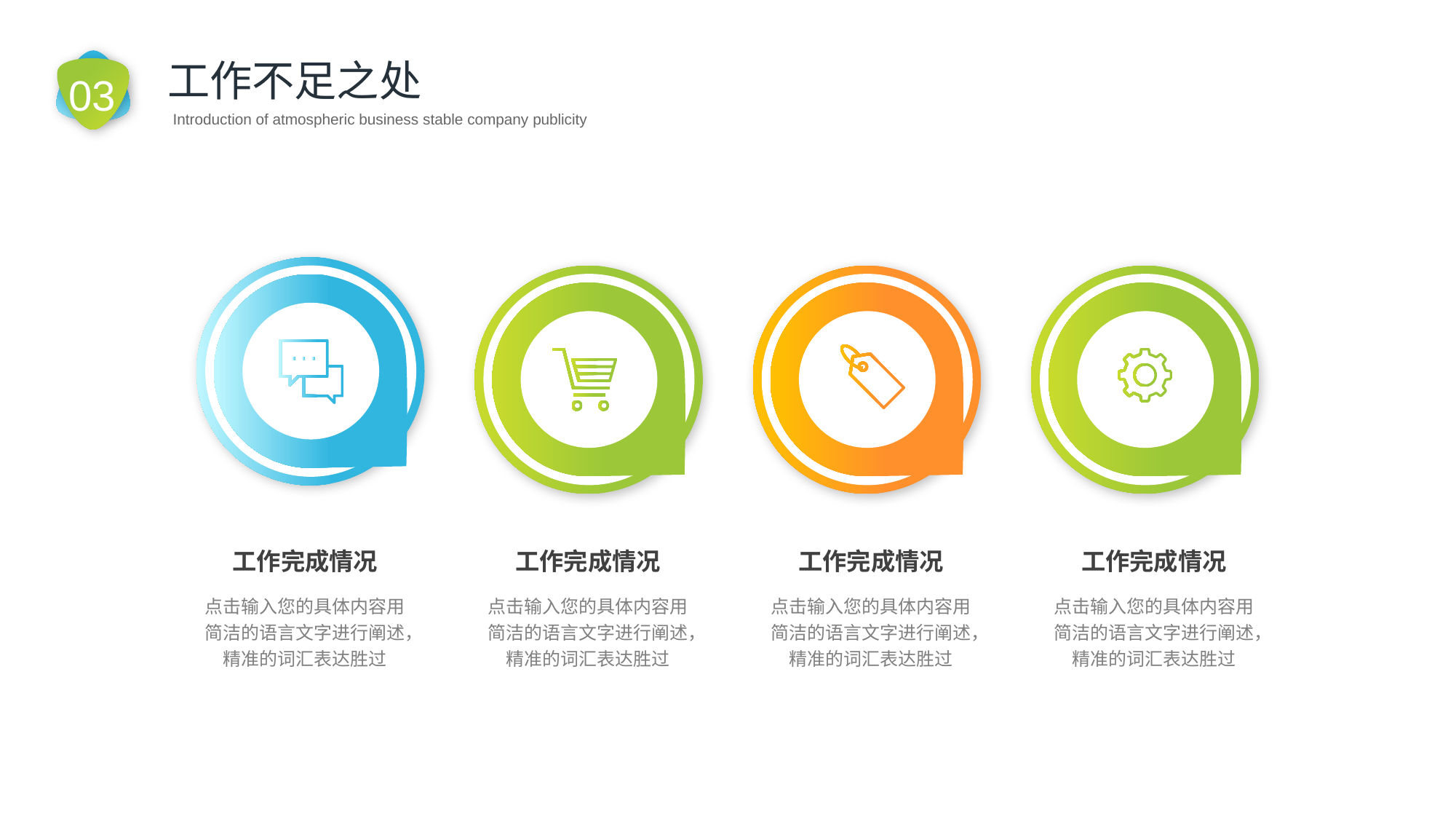

03

工作不足之处
Introduction of atmospheric business stable company publicity

工作完成情况
点击输入您的具体内容用简洁的语言文字进行阐述，精准的词汇表达胜过
工作完成情况
点击输入您的具体内容用简洁的语言文字进行阐述，精准的词汇表达胜过
工作完成情况
点击输入您的具体内容用简洁的语言文字进行阐述，精准的词汇表达胜过
工作完成情况
点击输入您的具体内容用简洁的语言文字进行阐述，精准的词汇表达胜过